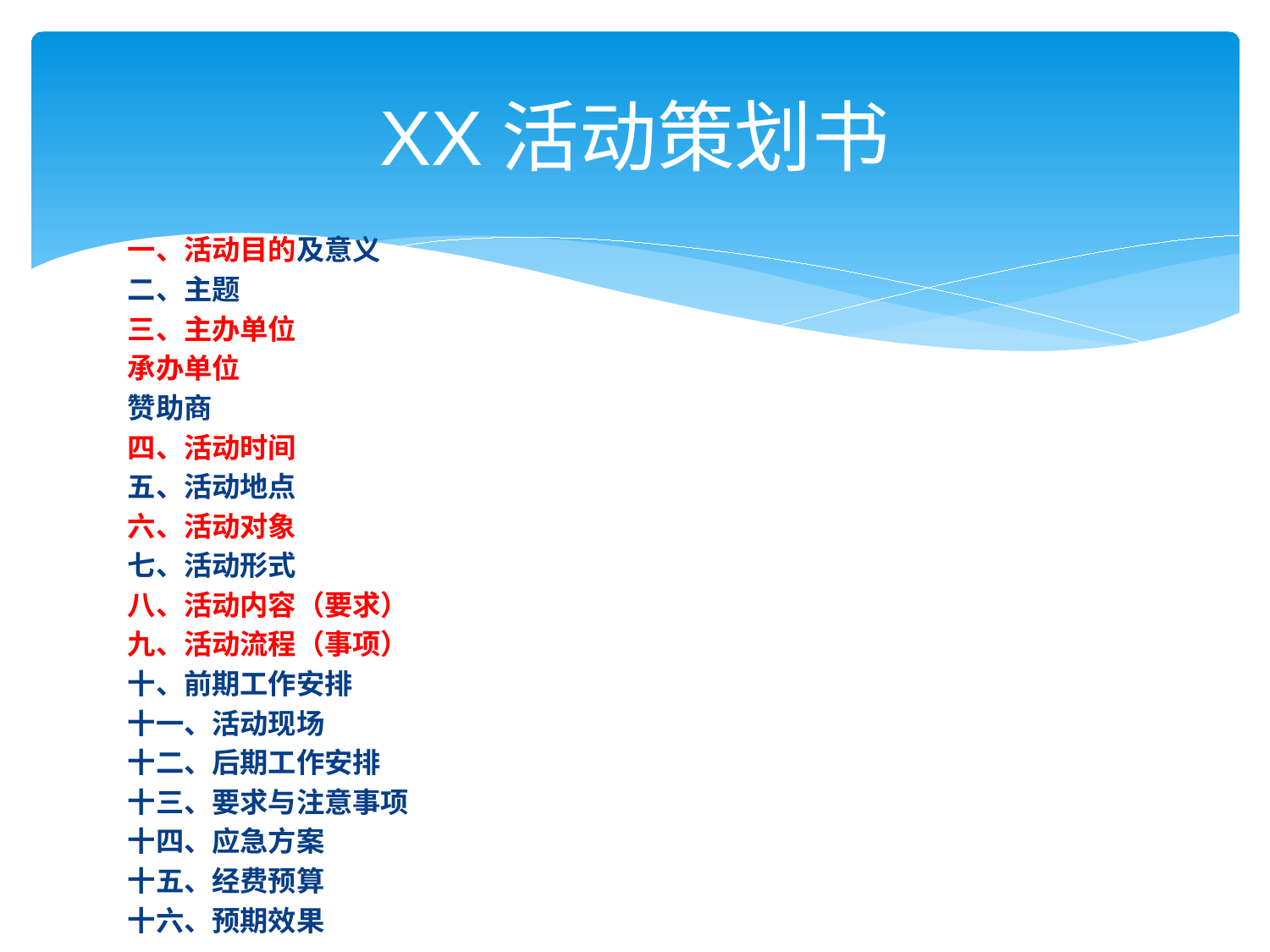

# XX活动策划书
一、活动目的及意义
二、主题
三、主办单位
承办单位
赞助商
四、活动时间
五、活动地点
六、活动对象
七、活动形式
八、活动内容（要求）
九、活动流程（事项）
十、前期工作安排
十一、活动现场
十二、后期工作安排
十三、要求与注意事项
十四、应急方案
十五、经费预算
十六、预期效果